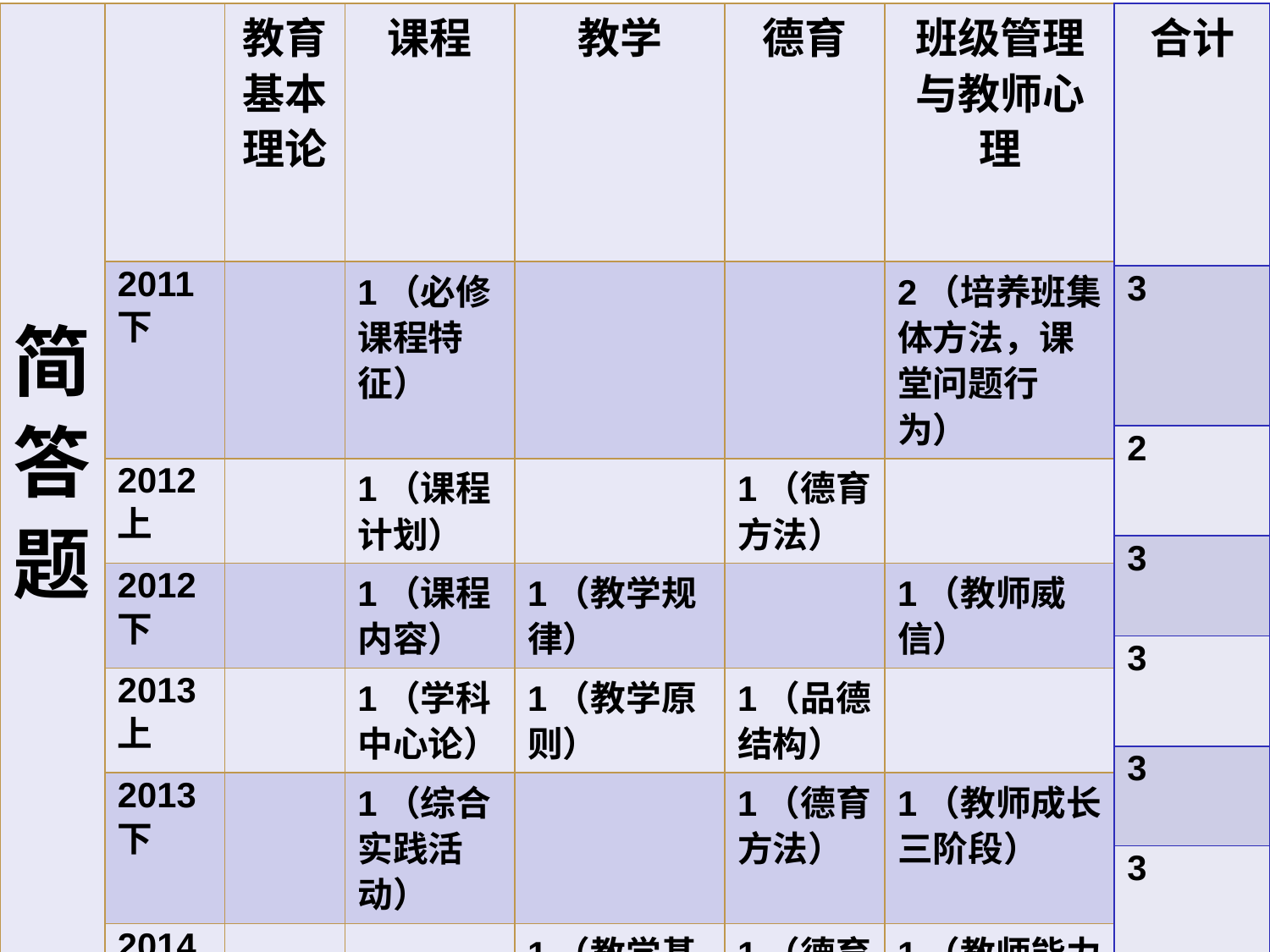

| 简答题 |  | 教育基本理论 | 课程 | 教学 | 德育 | 班级管理与教师心理 |
| --- | --- | --- | --- | --- | --- | --- |
|  | 2011下 |  | 1（必修课程特征） |  |  | 2（培养班集体方法，课堂问题行为） |
|  | 2012上 |  | 1（课程计划） |  | 1（德育方法） |  |
|  | 2012下 |  | 1（课程内容） | 1（教学规律） |  | 1（教师威信） |
|  | 2013上 |  | 1（学科中心论） | 1（教学原则） | 1（品德结构） |  |
|  | 2013下 |  | 1（综合实践活动） |  | 1（德育方法） | 1（教师成长三阶段） |
|  | 2014上 |  |  | 1（教学基本环节） | 1（德育规律） | 1（教师能力结构） |
| 合计 |
| --- |
| 3 |
| 2 |
| 3 |
| 3 |
| 3 |
| 3 |